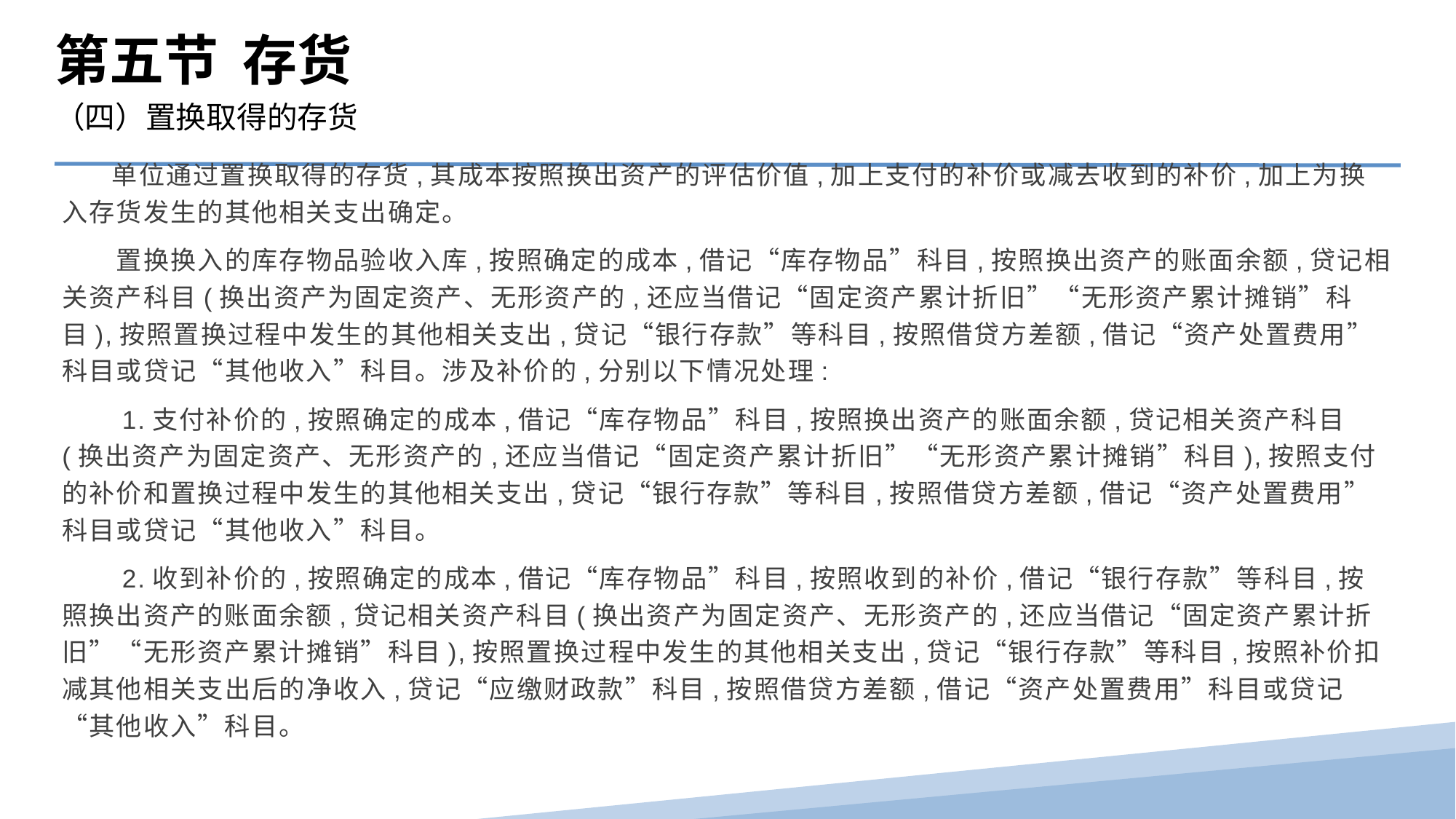

第五节  存货
（四）置换取得的存货
      单位通过置换取得的存货,其成本按照换出资产的评估价值,加上支付的补价或减去收到的补价,加上为换入存货发生的其他相关支出确定。
　　置换换入的库存物品验收入库,按照确定的成本,借记“库存物品”科目,按照换出资产的账面余额,贷记相关资产科目(换出资产为固定资产、无形资产的,还应当借记“固定资产累计折旧”“无形资产累计摊销”科目),按照置换过程中发生的其他相关支出,贷记“银行存款”等科目,按照借贷方差额,借记“资产处置费用”科目或贷记“其他收入”科目。涉及补价的,分别以下情况处理:
　　1.支付补价的,按照确定的成本,借记“库存物品”科目,按照换出资产的账面余额,贷记相关资产科目(换出资产为固定资产、无形资产的,还应当借记“固定资产累计折旧”“无形资产累计摊销”科目),按照支付的补价和置换过程中发生的其他相关支出,贷记“银行存款”等科目,按照借贷方差额,借记“资产处置费用”科目或贷记“其他收入”科目。
　　2.收到补价的,按照确定的成本,借记“库存物品”科目,按照收到的补价,借记“银行存款”等科目,按照换出资产的账面余额,贷记相关资产科目(换出资产为固定资产、无形资产的,还应当借记“固定资产累计折旧”“无形资产累计摊销”科目),按照置换过程中发生的其他相关支出,贷记“银行存款”等科目,按照补价扣减其他相关支出后的净收入,贷记“应缴财政款”科目,按照借贷方差额,借记“资产处置费用”科目或贷记“其他收入”科目。